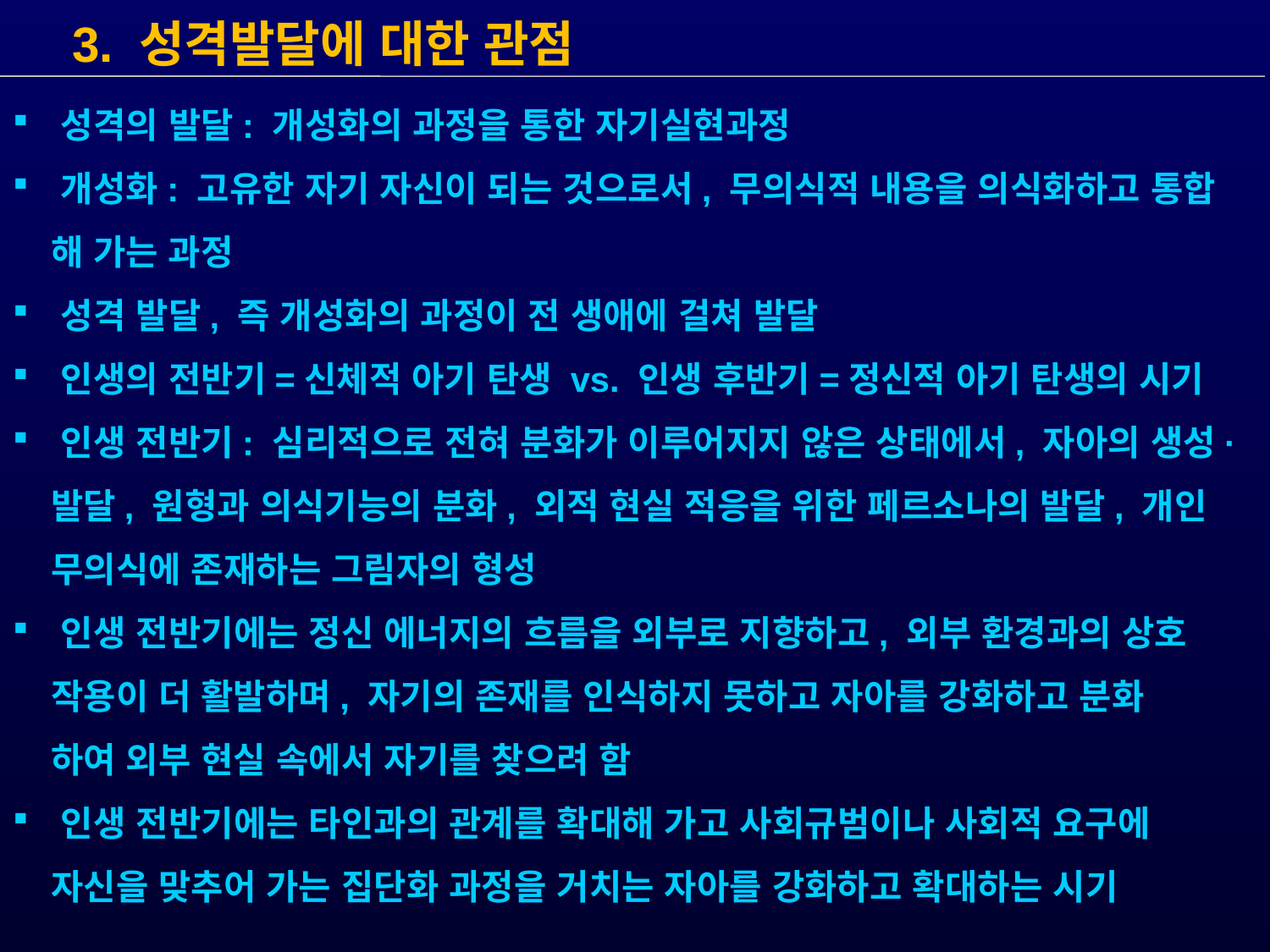

3. 성격발달에 대한 관점

 성격의 발달: 개성화의 과정을 통한 자기실현과정
 개성화: 고유한 자기 자신이 되는 것으로서, 무의식적 내용을 의식화하고 통합
   해 가는 과정
 성격 발달, 즉 개성화의 과정이 전 생애에 걸쳐 발달
 인생의 전반기=신체적 아기 탄생 vs. 인생 후반기=정신적 아기 탄생의 시기
 인생 전반기: 심리적으로 전혀 분화가 이루어지지 않은 상태에서, 자아의 생성·
   발달, 원형과 의식기능의 분화, 외적 현실 적응을 위한 페르소나의 발달, 개인
   무의식에 존재하는 그림자의 형성
 인생 전반기에는 정신 에너지의 흐름을 외부로 지향하고, 외부 환경과의 상호
   작용이 더 활발하며, 자기의 존재를 인식하지 못하고 자아를 강화하고 분화
   하여 외부 현실 속에서 자기를 찾으려 함
 인생 전반기에는 타인과의 관계를 확대해 가고 사회규범이나 사회적 요구에
   자신을 맞추어 가는 집단화 과정을 거치는 자아를 강화하고 확대하는 시기